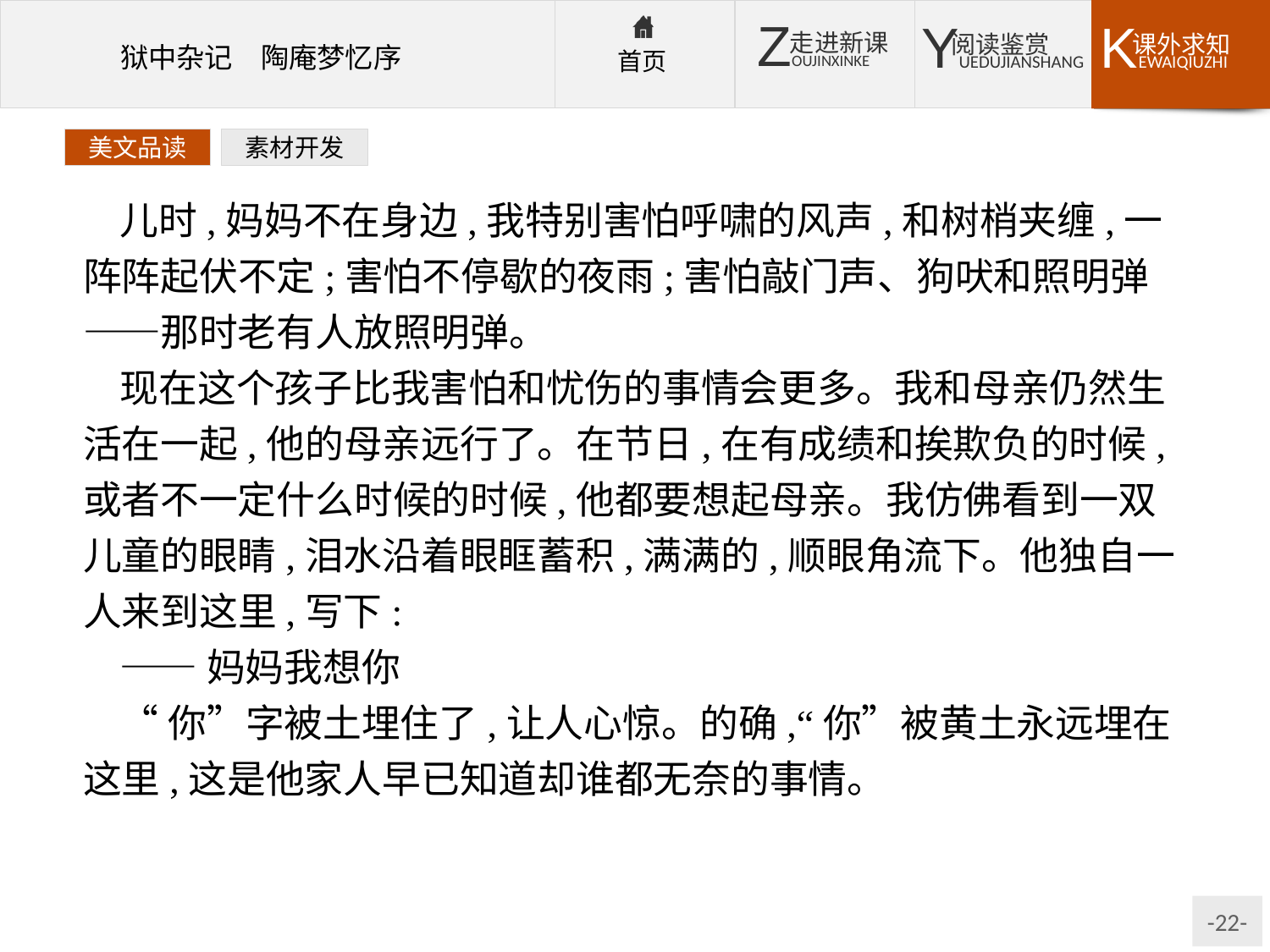

美文品读
素材开发
儿时,妈妈不在身边,我特别害怕呼啸的风声,和树梢夹缠,一阵阵起伏不定;害怕不停歇的夜雨;害怕敲门声、狗吠和照明弹——那时老有人放照明弹。
现在这个孩子比我害怕和忧伤的事情会更多。我和母亲仍然生活在一起,他的母亲远行了。在节日,在有成绩和挨欺负的时候,或者不一定什么时候的时候,他都要想起母亲。我仿佛看到一双儿童的眼睛,泪水沿着眼眶蓄积,满满的,顺眼角流下。他独自一人来到这里,写下:
——妈妈我想你
“你”字被土埋住了,让人心惊。的确,“你”被黄土永远埋在这里,这是他家人早已知道却谁都无奈的事情。